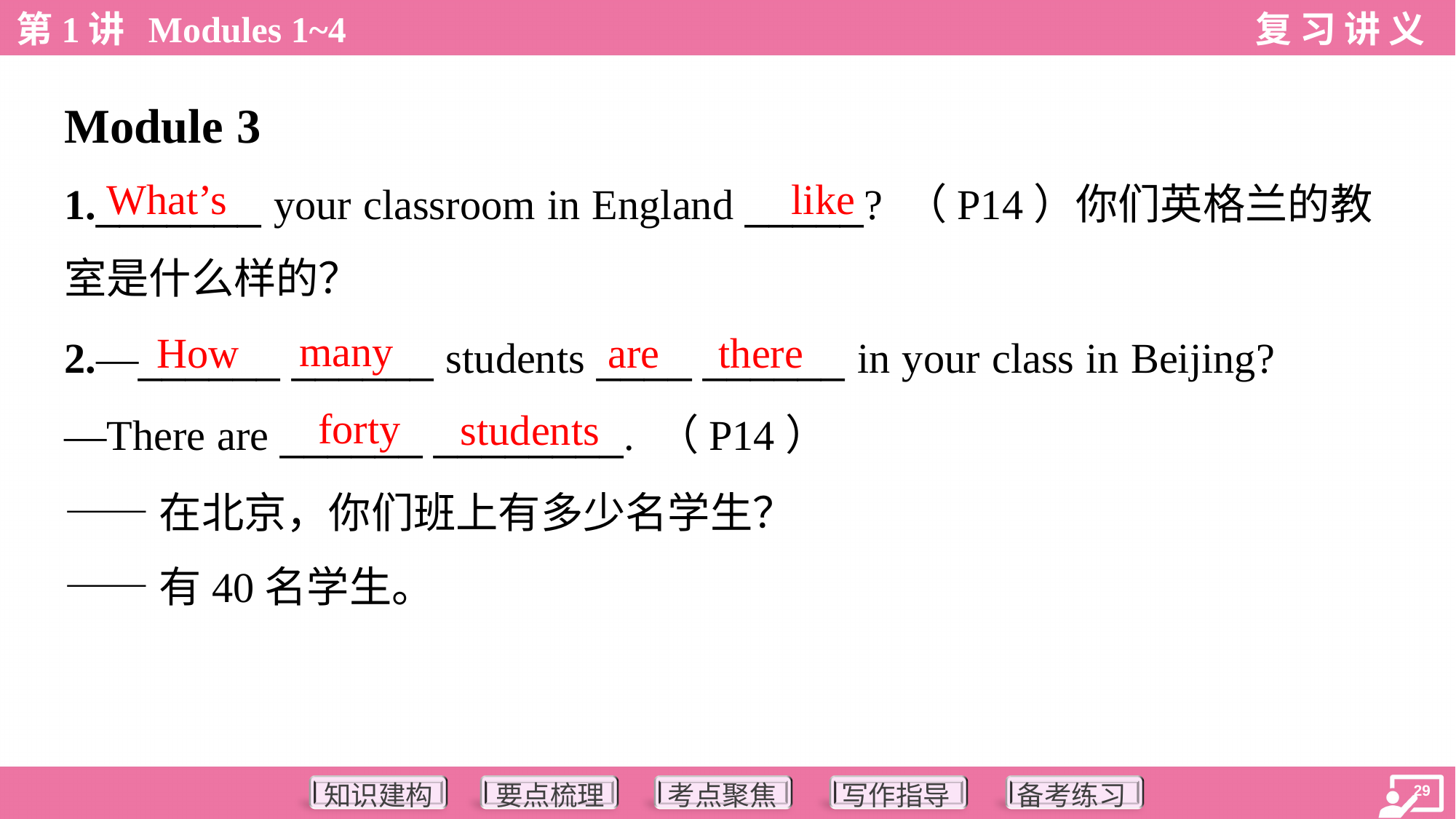

Module 3
What’s
like
1._______ your classroom in England _____? （P14）你们英格兰的教
室是什么样的？
many
How
are
there
2.—______ ______ students ____ ______ in your class in Beijing?
—There are ______ ________. （P14）
——在北京，你们班上有多少名学生？
——有40名学生。
forty
students